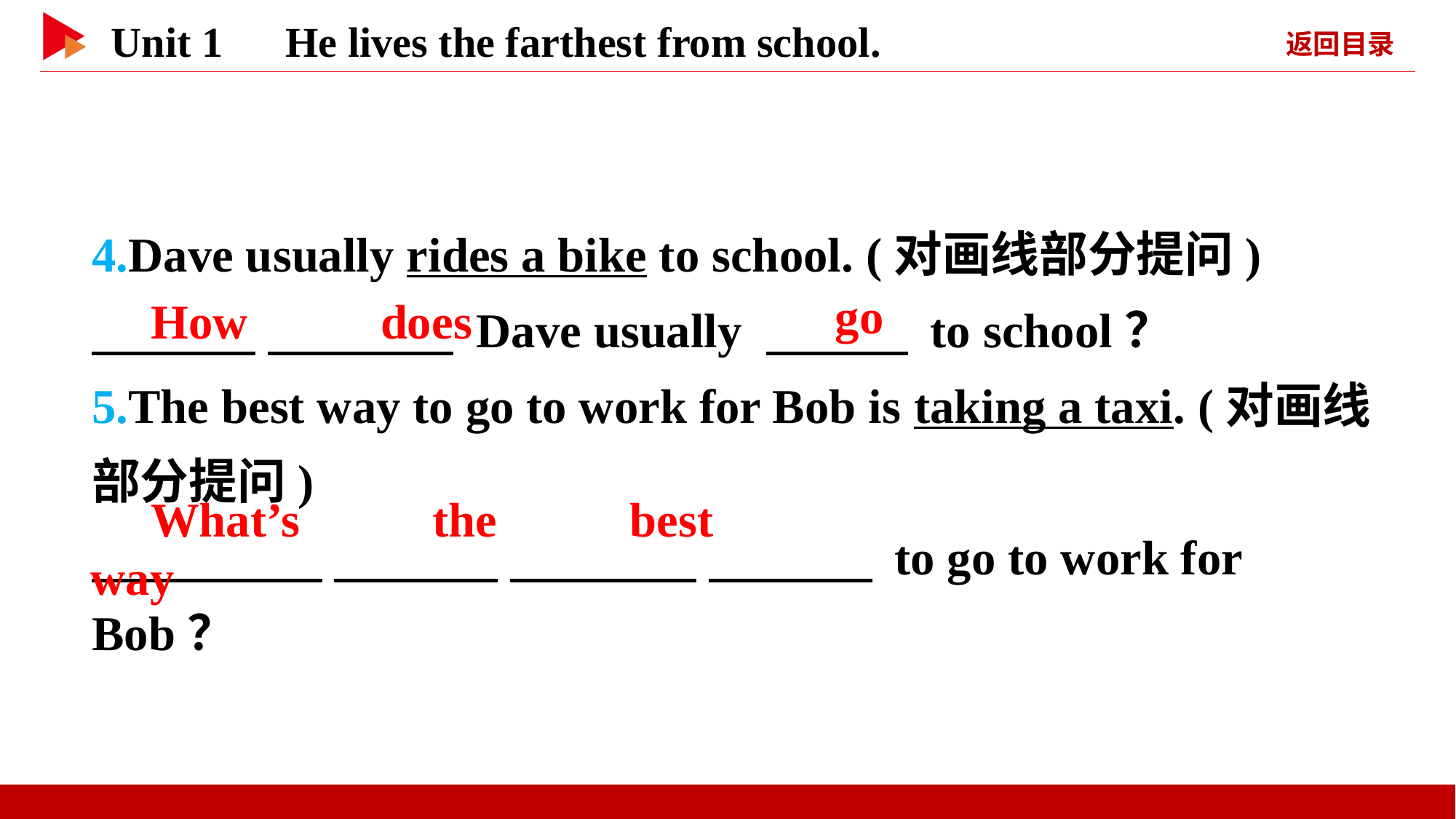

4.Dave usually rides a bike to school. (对画线部分提问)
　      　 　        　 Dave usually 　    　 to school？
5.The best way to go to work for Bob is taking a taxi. (对画线部分提问)
　            　 　      　 　        　 　      　 to go to work for Bob？
　go
　How　 　does
　What’s　 　the　 　best　 　way